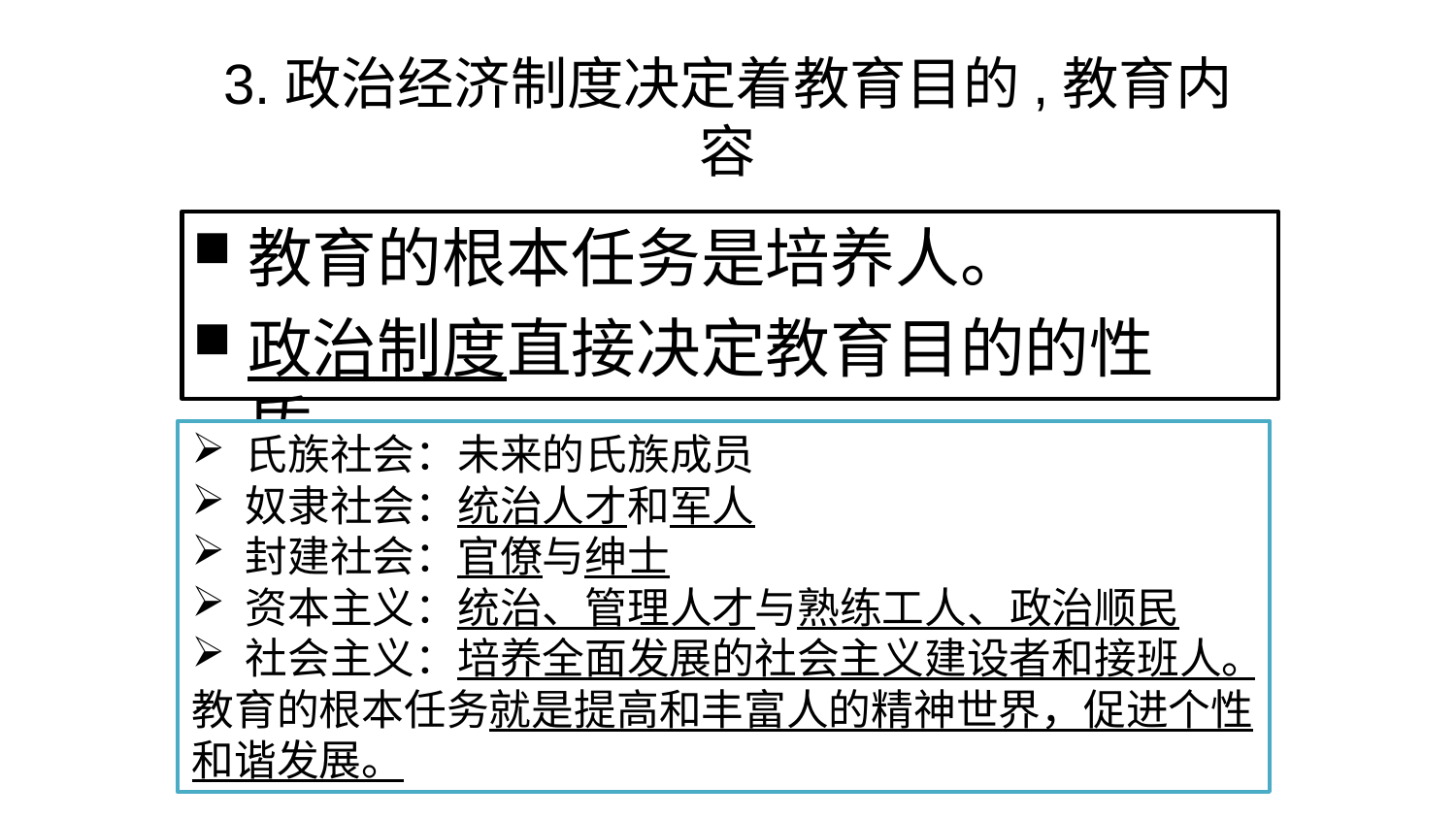

3.政治经济制度决定着教育目的,教育内容
教育的根本任务是培养人。
政治制度直接决定教育目的的性质。
 氏族社会：未来的氏族成员
 奴隶社会：统治人才和军人
 封建社会：官僚与绅士
 资本主义：统治、管理人才与熟练工人、政治顺民
 社会主义：培养全面发展的社会主义建设者和接班人。教育的根本任务就是提高和丰富人的精神世界，促进个性和谐发展。